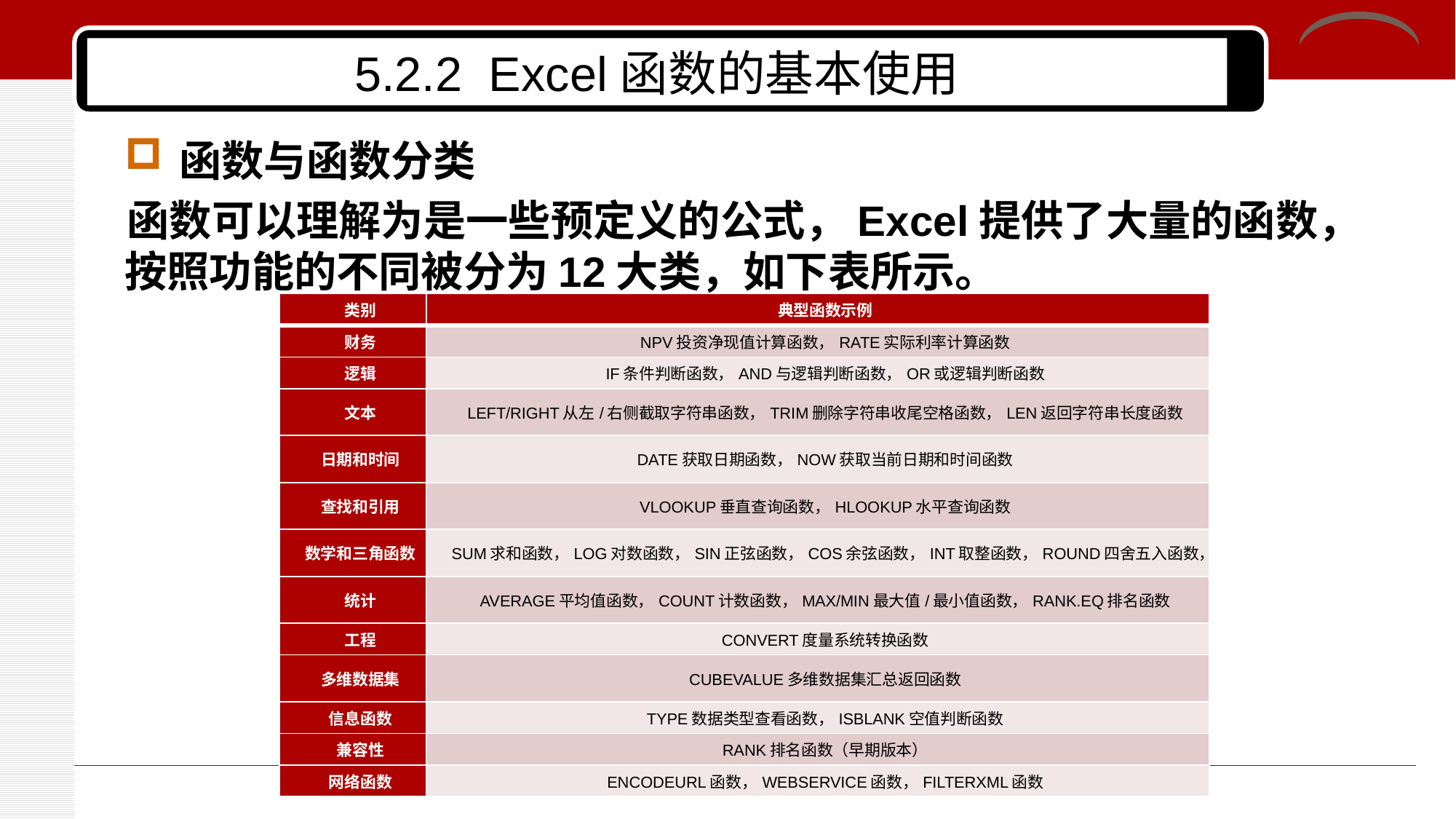

# 5.2.2  Excel函数的基本使用
函数与函数分类
函数可以理解为是一些预定义的公式，Excel提供了大量的函数，按照功能的不同被分为12大类，如下表所示。

| 类别 | 典型函数示例 |
| --- | --- |
| 财务 | NPV投资净现值计算函数，RATE实际利率计算函数 |
| 逻辑 | IF条件判断函数，AND与逻辑判断函数，OR或逻辑判断函数 |
| 文本 | LEFT/RIGHT从左/右侧截取字符串函数，TRIM删除字符串收尾空格函数，LEN返回字符串长度函数 |
| 日期和时间 | DATE获取日期函数，NOW获取当前日期和时间函数 |
| 查找和引用 | VLOOKUP垂直查询函数，HLOOKUP水平查询函数 |
| 数学和三角函数 | SUM求和函数，LOG对数函数，SIN正弦函数，COS余弦函数，INT取整函数，ROUND四舍五入函数， |
| 统计 | AVERAGE平均值函数，COUNT计数函数，MAX/MIN最大值/最小值函数，RANK.EQ排名函数 |
| 工程 | CONVERT度量系统转换函数 |
| 多维数据集 | CUBEVALUE多维数据集汇总返回函数 |
| 信息函数 | TYPE数据类型查看函数，ISBLANK空值判断函数 |
| 兼容性 | RANK排名函数（早期版本） |
| 网络函数 | ENCODEURL函数，WEBSERVICE函数，FILTERXML函数 |